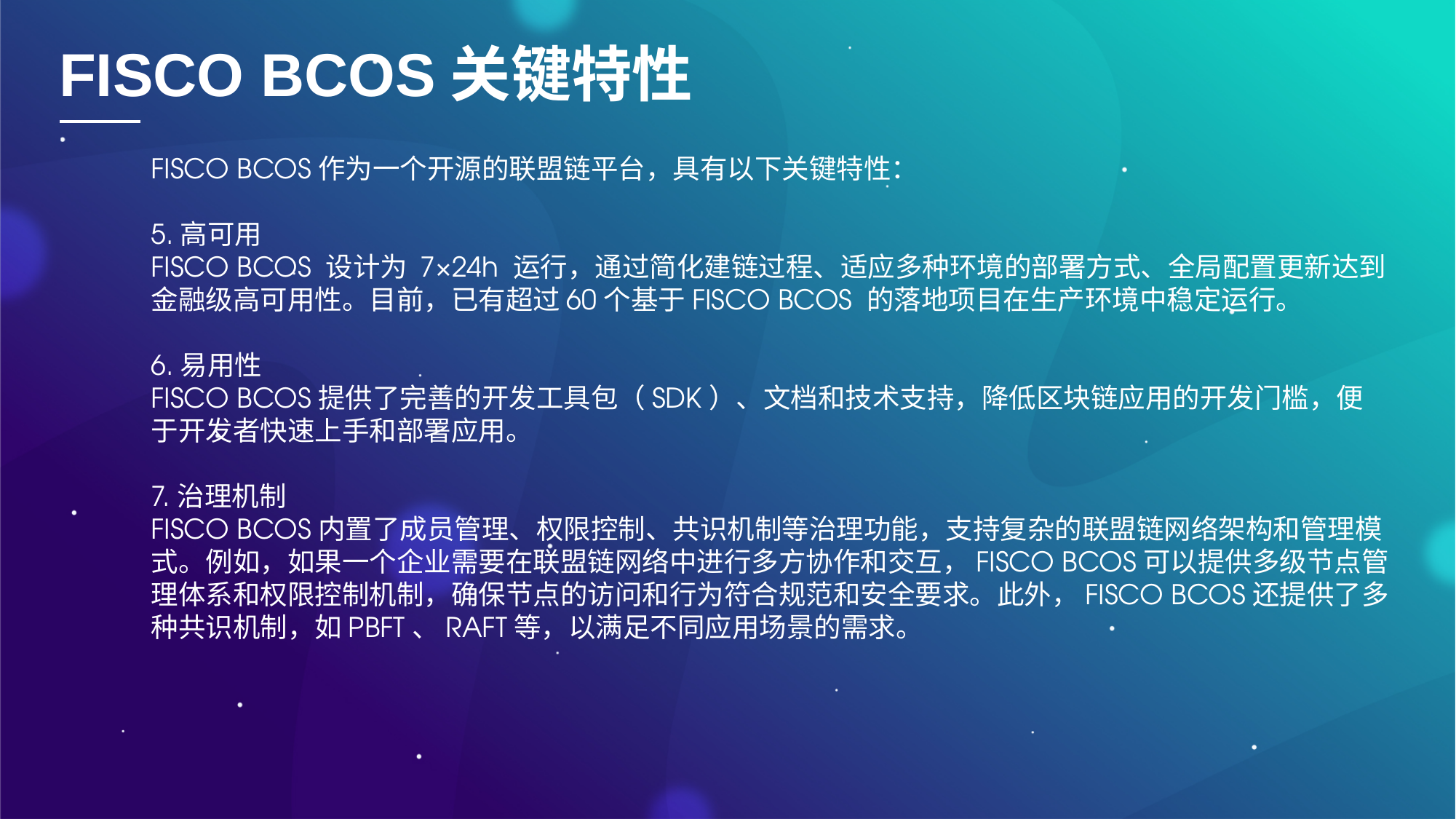

FISCO BCOS关键特性
FISCO BCOS作为一个开源的联盟链平台，具有以下关键特性：

5.高可用
FISCO BCOS 设计为 7×24h 运行，通过简化建链过程、适应多种环境的部署方式、全局配置更新达到金融级高可用性。目前，已有超过60个基于FISCO BCOS 的落地项目在生产环境中稳定运行。

6.易用性
FISCO BCOS提供了完善的开发工具包（SDK）、文档和技术支持，降低区块链应用的开发门槛，便于开发者快速上手和部署应用。

7.治理机制
FISCO BCOS内置了成员管理、权限控制、共识机制等治理功能，支持复杂的联盟链网络架构和管理模式。例如，如果一个企业需要在联盟链网络中进行多方协作和交互，FISCO BCOS可以提供多级节点管理体系和权限控制机制，确保节点的访问和行为符合规范和安全要求。此外，FISCO BCOS还提供了多种共识机制，如PBFT、RAFT等，以满足不同应用场景的需求。